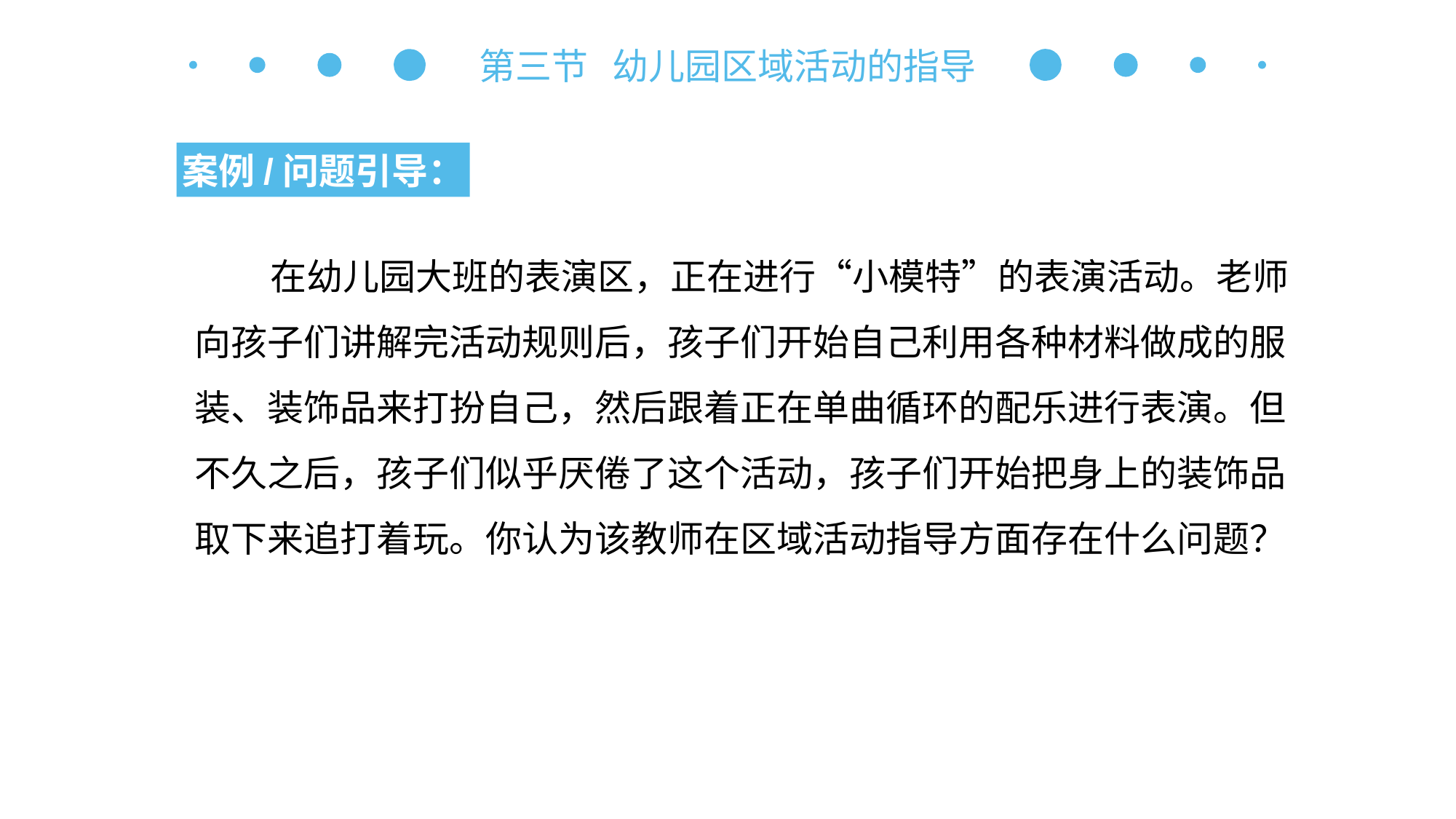

第三节   幼儿园区域活动的指导

案例/问题引导：
在幼儿园大班的表演区，正在进行“小模特”的表演活动。老师向孩子们讲解完活动规则后，孩子们开始自己利用各种材料做成的服装、装饰品来打扮自己，然后跟着正在单曲循环的配乐进行表演。但不久之后，孩子们似乎厌倦了这个活动，孩子们开始把身上的装饰品取下来追打着玩。你认为该教师在区域活动指导方面存在什么问题？